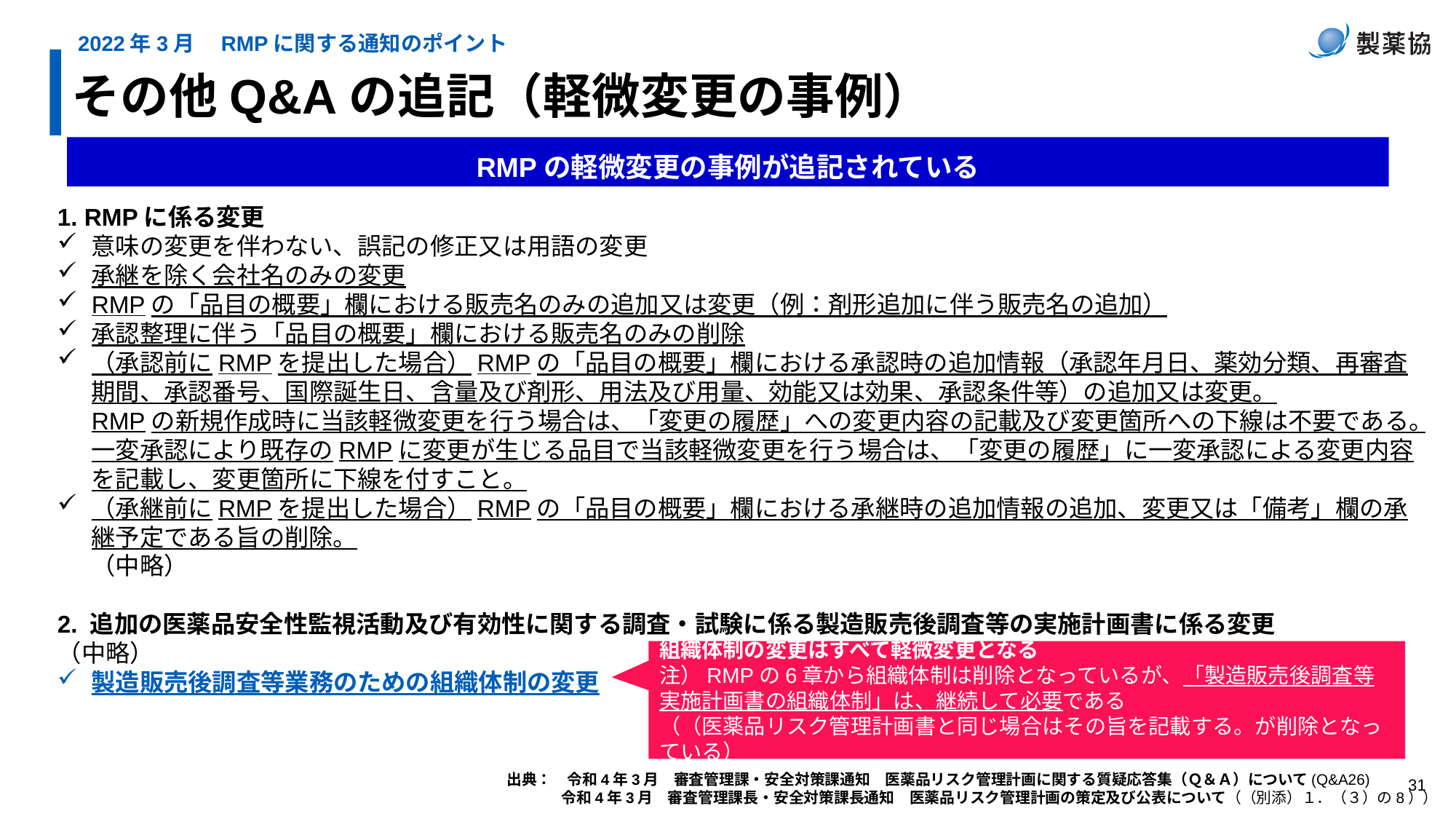

2022年3月　RMPに関する通知のポイント
その他Q&Aの追記（軽微変更の事例）
RMPの軽微変更の事例が追記されている
1. RMPに係る変更
意味の変更を伴わない、誤記の修正又は用語の変更
承継を除く会社名のみの変更
RMPの「品目の概要」欄における販売名のみの追加又は変更（例：剤形追加に伴う販売名の追加）
承認整理に伴う「品目の概要」欄における販売名のみの削除
（承認前にRMPを提出した場合）RMPの「品目の概要」欄における承認時の追加情報（承認年月日、薬効分類、再審査期間、承認番号、国際誕生日、含量及び剤形、用法及び用量、効能又は効果、承認条件等）の追加又は変更。
RMPの新規作成時に当該軽微変更を行う場合は、「変更の履歴」への変更内容の記載及び変更箇所への下線は不要である。一変承認により既存のRMPに変更が生じる品目で当該軽微変更を行う場合は、「変更の履歴」に一変承認による変更内容を記載し、変更箇所に下線を付すこと。
（承継前にRMPを提出した場合）RMPの「品目の概要」欄における承継時の追加情報の追加、変更又は「備考」欄の承継予定である旨の削除。
（中略）

2. 追加の医薬品安全性監視活動及び有効性に関する調査・試験に係る製造販売後調査等の実施計画書に係る変更
（中略）
製造販売後調査等業務のための組織体制の変更
組織体制の変更はすべて軽微変更となる
注）RMPの6章から組織体制は削除となっているが、「製造販売後調査等実施計画書の組織体制」は、継続して必要である
（（医薬品リスク管理計画書と同じ場合はその旨を記載する。が削除となっている）
出典：　令和4年3月　審査管理課・安全対策課通知　医薬品リスク管理計画に関する質疑応答集（Ｑ＆Ａ）について(Q&A26)
令和4年3月　審査管理課長・安全対策課長通知　医薬品リスク管理計画の策定及び公表について（（別添）１．（３）の8））